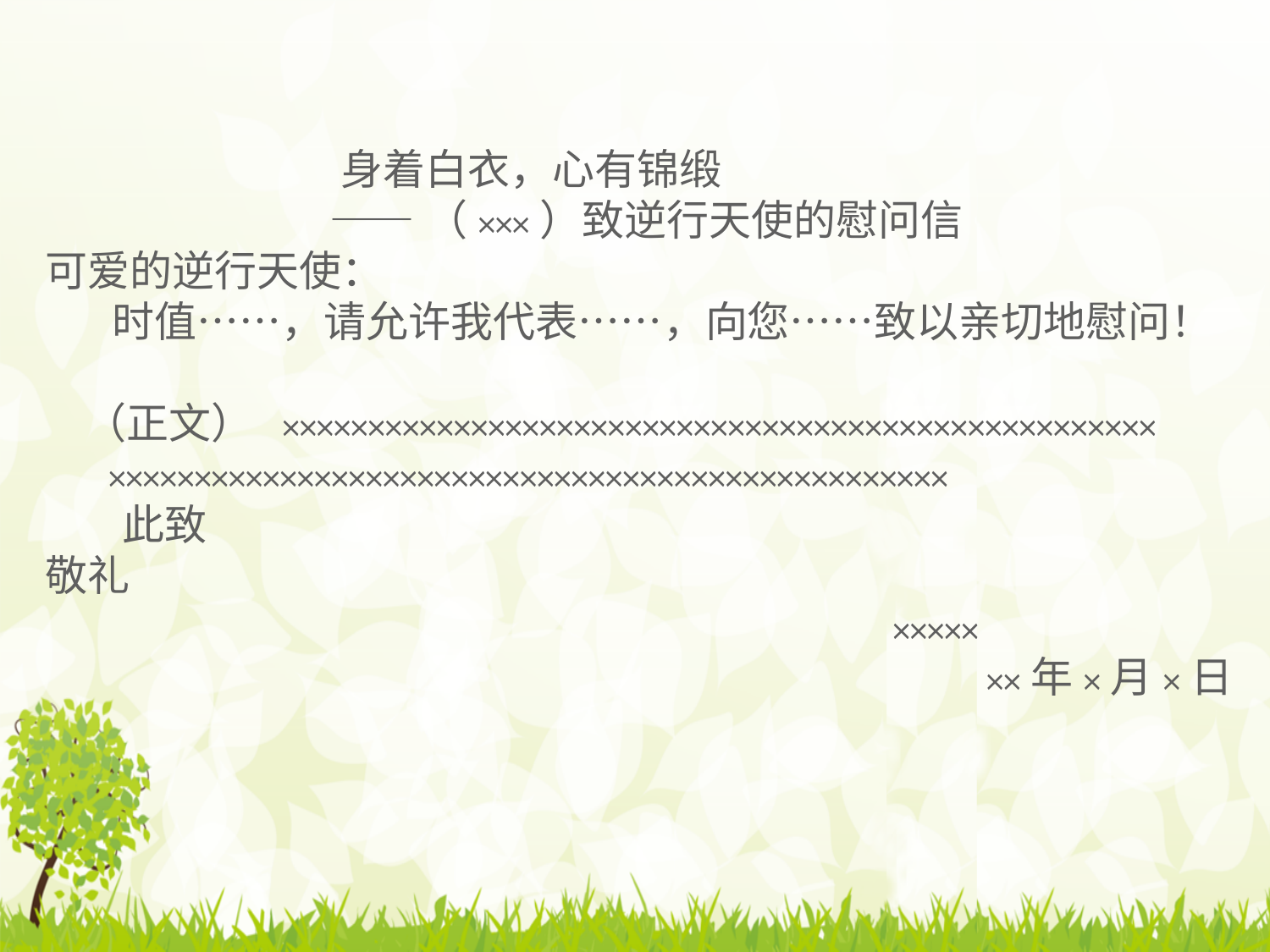

身着白衣，心有锦缎
                              ——（×××）致逆行天使的慰问信
可爱的逆行天使：
      时值……，请允许我代表……，向您……致以亲切地慰问！
   （正文）  ×××××××××××××××××××××××××××××××××××××××××××××××××××
×××××××××××××××××××××××××××××××××××××××××××××××××
       此致
敬礼
                                                                                         ×××××
××年×月×日